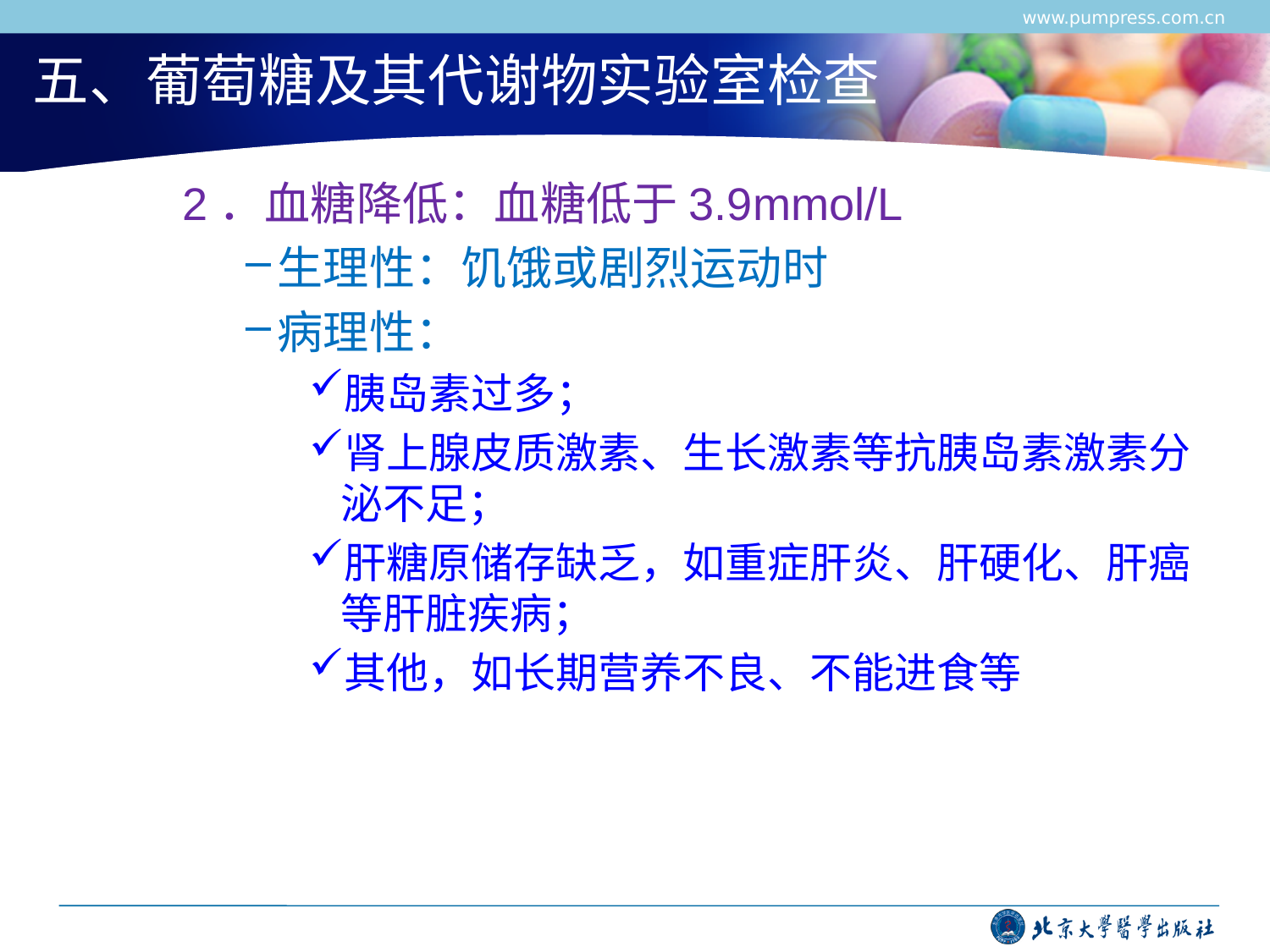

www.pumpress.com.cn
# 五、葡萄糖及其代谢物实验室检查
2．血糖降低：血糖低于3.9mmol/L
生理性：饥饿或剧烈运动时
病理性：
胰岛素过多；
肾上腺皮质激素、生长激素等抗胰岛素激素分泌不足；
肝糖原储存缺乏，如重症肝炎、肝硬化、肝癌等肝脏疾病；
其他，如长期营养不良、不能进食等